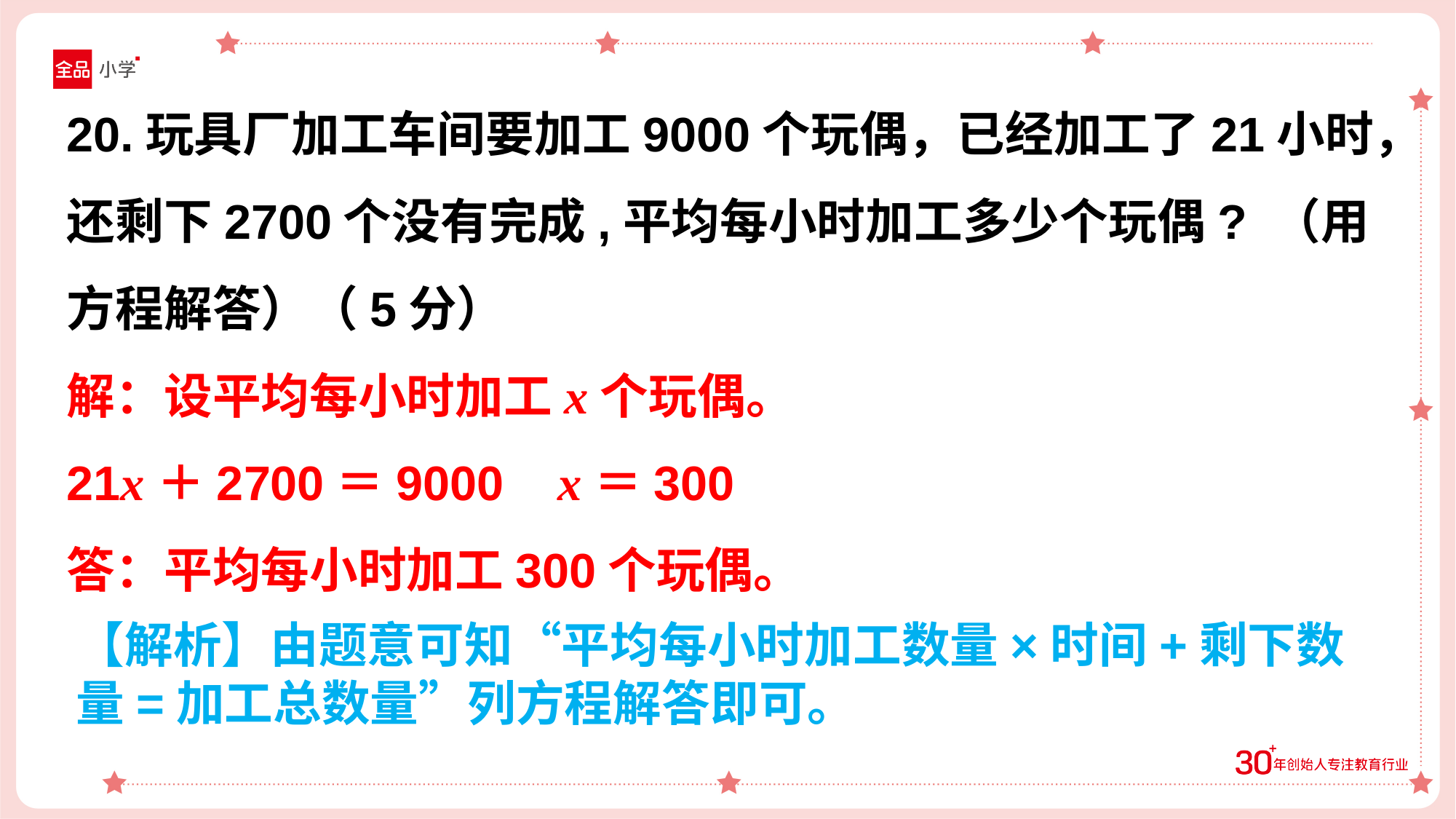

20.玩具厂加工车间要加工9000个玩偶，已经加工了21小时，还剩下2700个没有完成,平均每小时加工多少个玩偶? （用方程解答）（5分）
解：设平均每小时加工x个玩偶。
21x＋2700＝9000    x＝300
答：平均每小时加工300个玩偶。
【解析】由题意可知“平均每小时加工数量×时间+剩下数量=加工总数量”列方程解答即可。